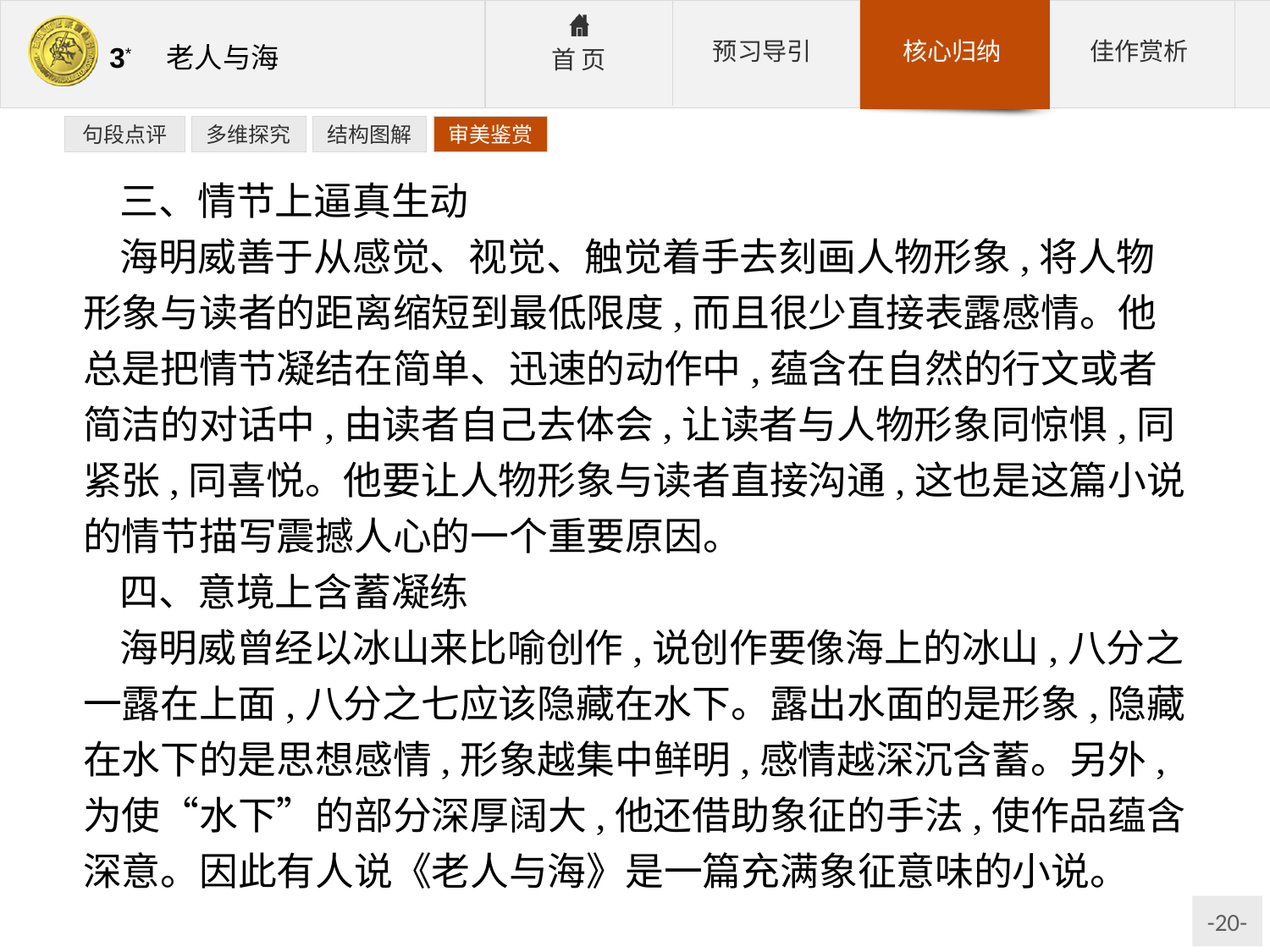

句段点评
多维探究
结构图解
审美鉴赏
三、情节上逼真生动
海明威善于从感觉、视觉、触觉着手去刻画人物形象,将人物形象与读者的距离缩短到最低限度,而且很少直接表露感情。他总是把情节凝结在简单、迅速的动作中,蕴含在自然的行文或者简洁的对话中,由读者自己去体会,让读者与人物形象同惊惧,同紧张,同喜悦。他要让人物形象与读者直接沟通,这也是这篇小说的情节描写震撼人心的一个重要原因。
四、意境上含蓄凝练
海明威曾经以冰山来比喻创作,说创作要像海上的冰山,八分之一露在上面,八分之七应该隐藏在水下。露出水面的是形象,隐藏在水下的是思想感情,形象越集中鲜明,感情越深沉含蓄。另外,为使“水下”的部分深厚阔大,他还借助象征的手法,使作品蕴含深意。因此有人说《老人与海》是一篇充满象征意味的小说。